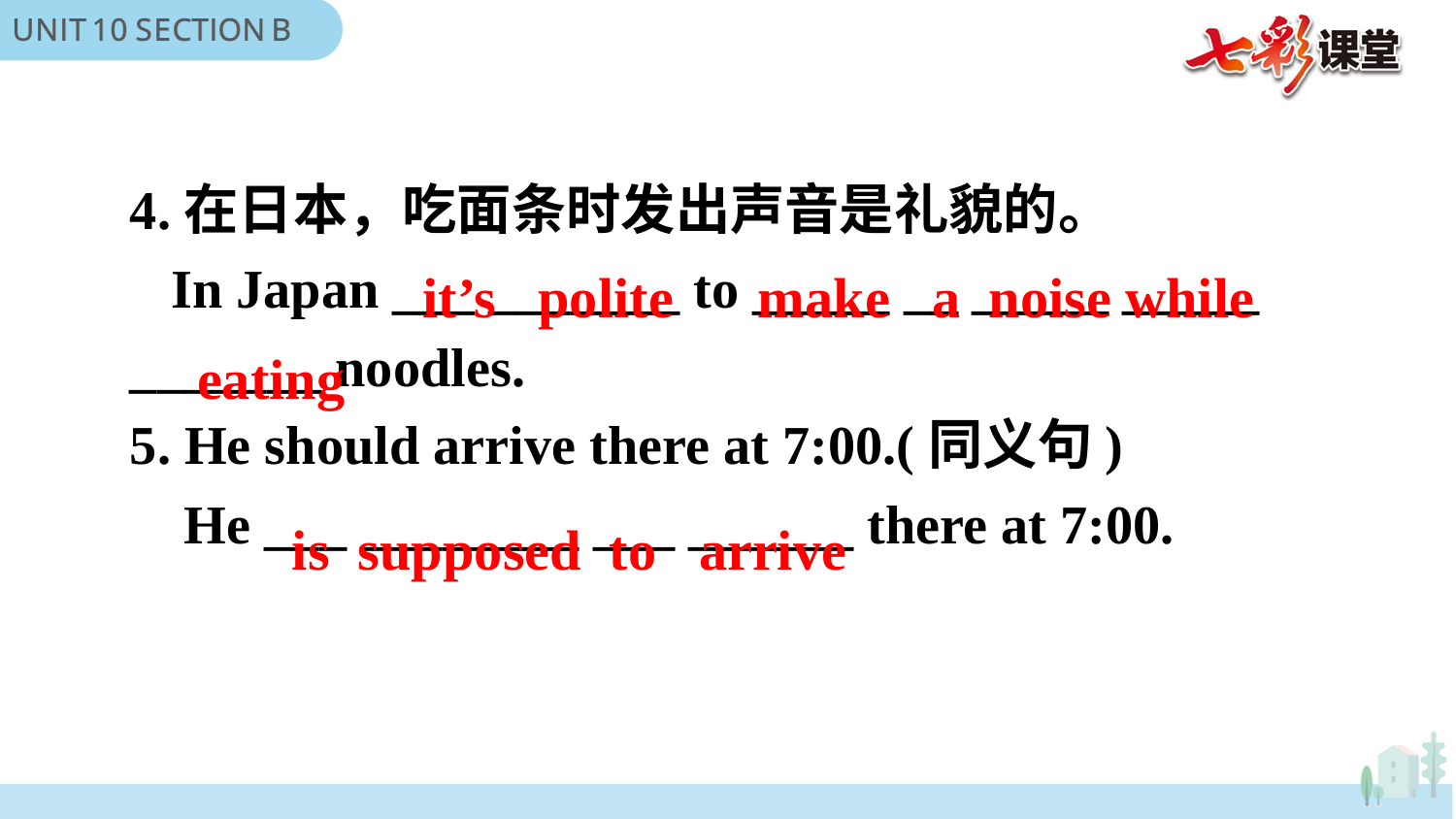

4.在日本，吃面条时发出声音是礼貌的。
   In Japan ___ _______ to _____ __ _____ _____ _______ noodles.
5. He should arrive there at 7:00.(同义句)
    He ___ ________ ___ ______ there at 7:00.
                it’s   polite      make   a  noise while   eating
is  supposed  to   arrive